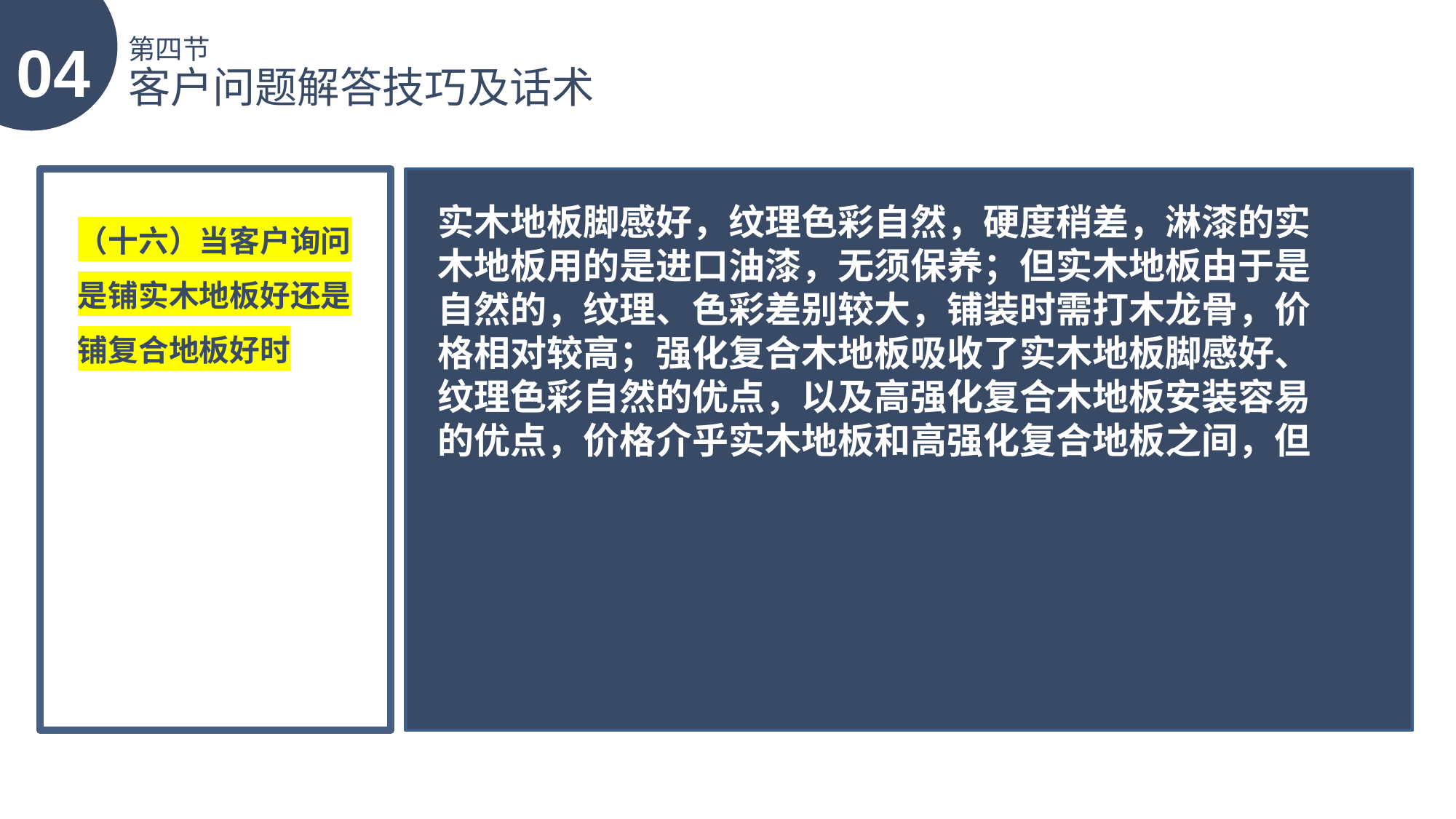

04
第四节
客户问题解答技巧及话术

实木地板脚感好，纹理色彩自然，硬度稍差，淋漆的实木地板用的是进口油漆，无须保养；但实木地板由于是自然的，纹理、色彩差别较大，铺装时需打木龙骨，价格相对较高；强化复合木地板吸收了实木地板脚感好、纹理色彩自然的优点，以及高强化复合木地板安装容易的优点，价格介乎实木地板和高强化复合地板之间，但
（十六）当客户询问是铺实木地板好还是铺复合地板好时